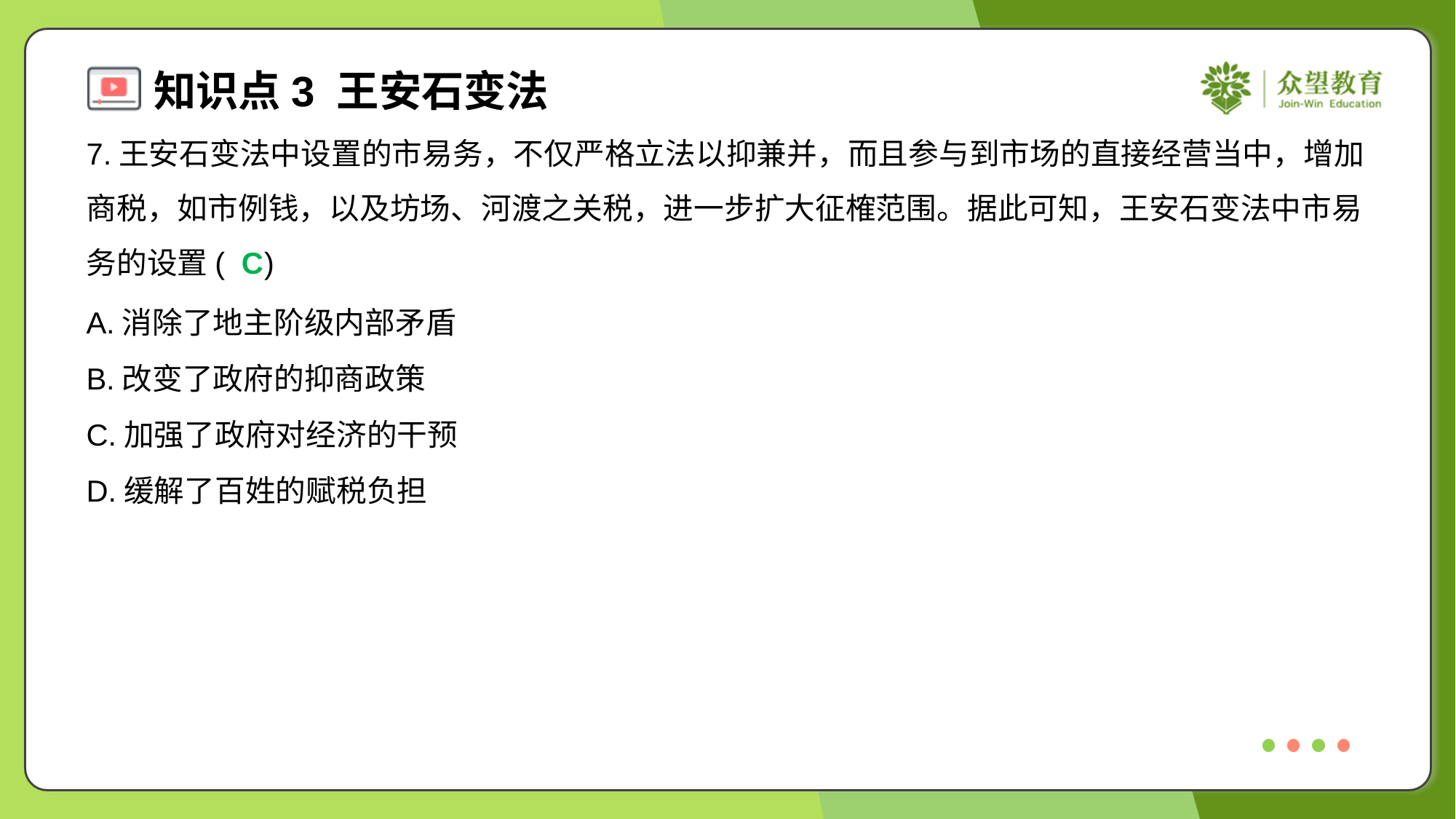

7.王安石变法中设置的市易务，不仅严格立法以抑兼并，而且参与到市场的直接经营当中，增加
商税，如市例钱，以及坊场、河渡之关税，进一步扩大征榷范围。据此可知，王安石变法中市易
务的设置(     )
C
A.消除了地主阶级内部矛盾
B.改变了政府的抑商政策
C.加强了政府对经济的干预
D.缓解了百姓的赋税负担